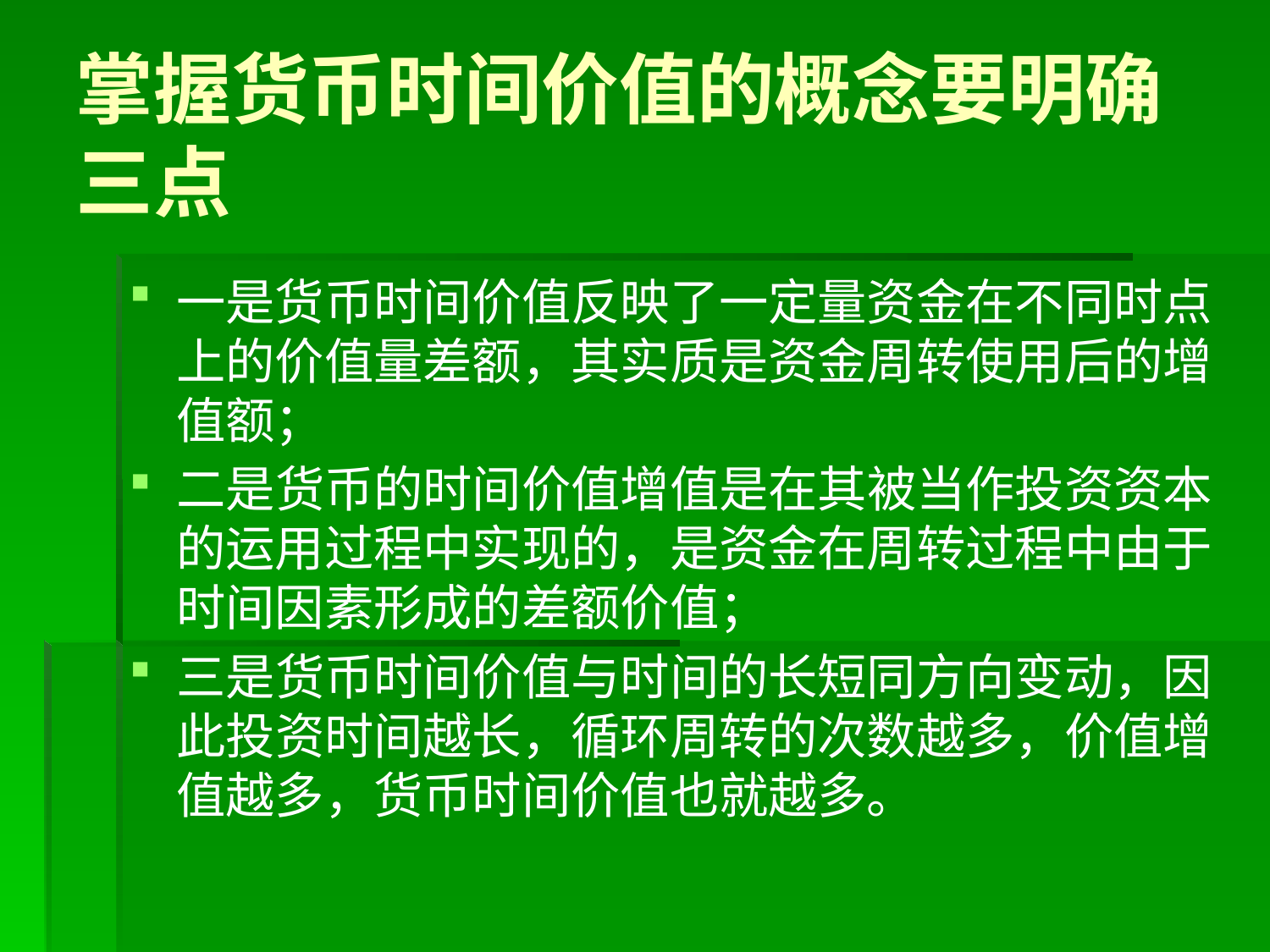

# 掌握货币时间价值的概念要明确三点
一是货币时间价值反映了一定量资金在不同时点上的价值量差额，其实质是资金周转使用后的增值额；
二是货币的时间价值增值是在其被当作投资资本的运用过程中实现的，是资金在周转过程中由于时间因素形成的差额价值；
三是货币时间价值与时间的长短同方向变动，因此投资时间越长，循环周转的次数越多，价值增值越多，货币时间价值也就越多。